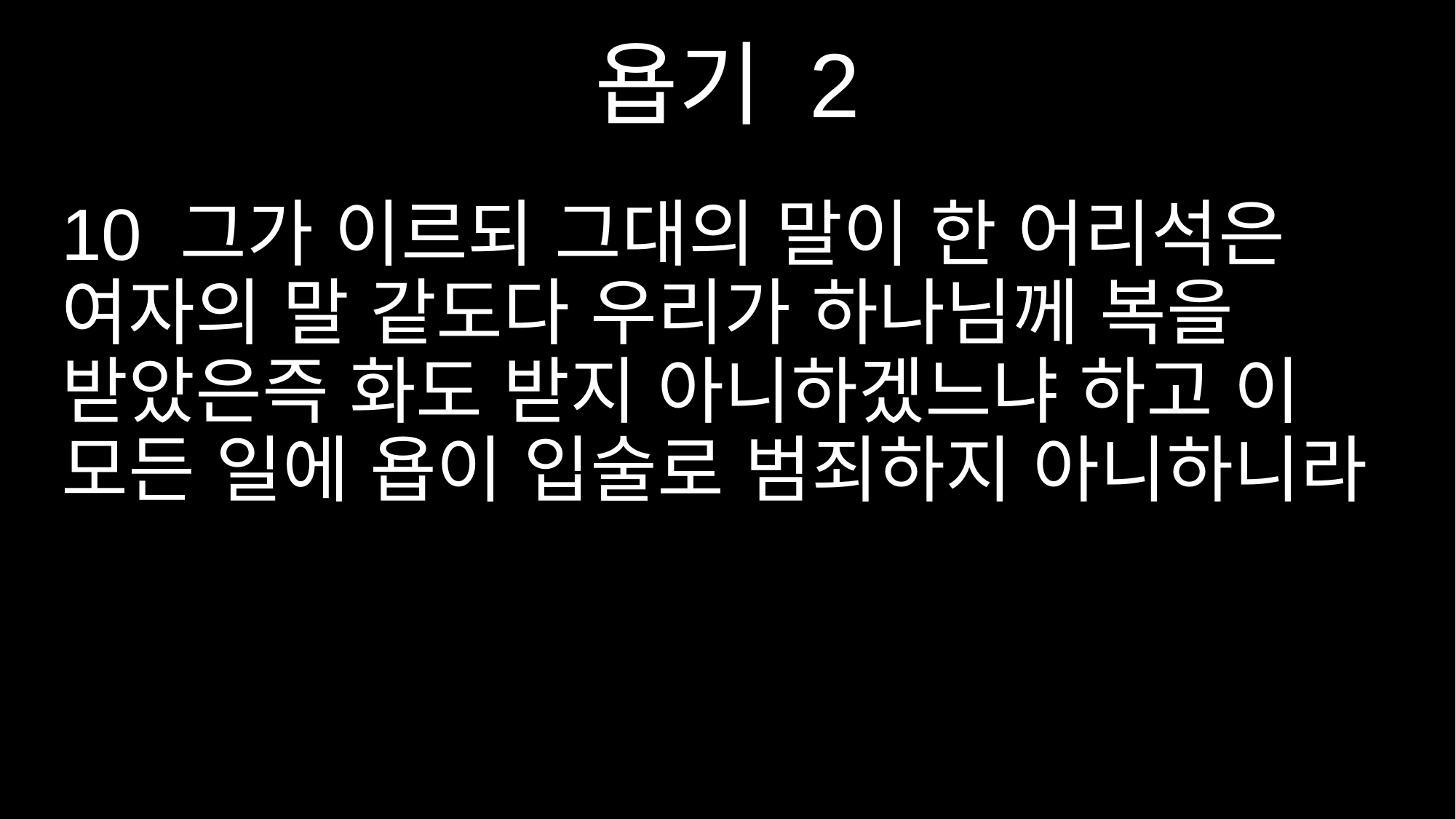

욥기 2
10 그가 이르되 그대의 말이 한 어리석은 여자의 말 같도다 우리가 하나님께 복을 받았은즉 화도 받지 아니하겠느냐 하고 이 모든 일에 욥이 입술로 범죄하지 아니하니라